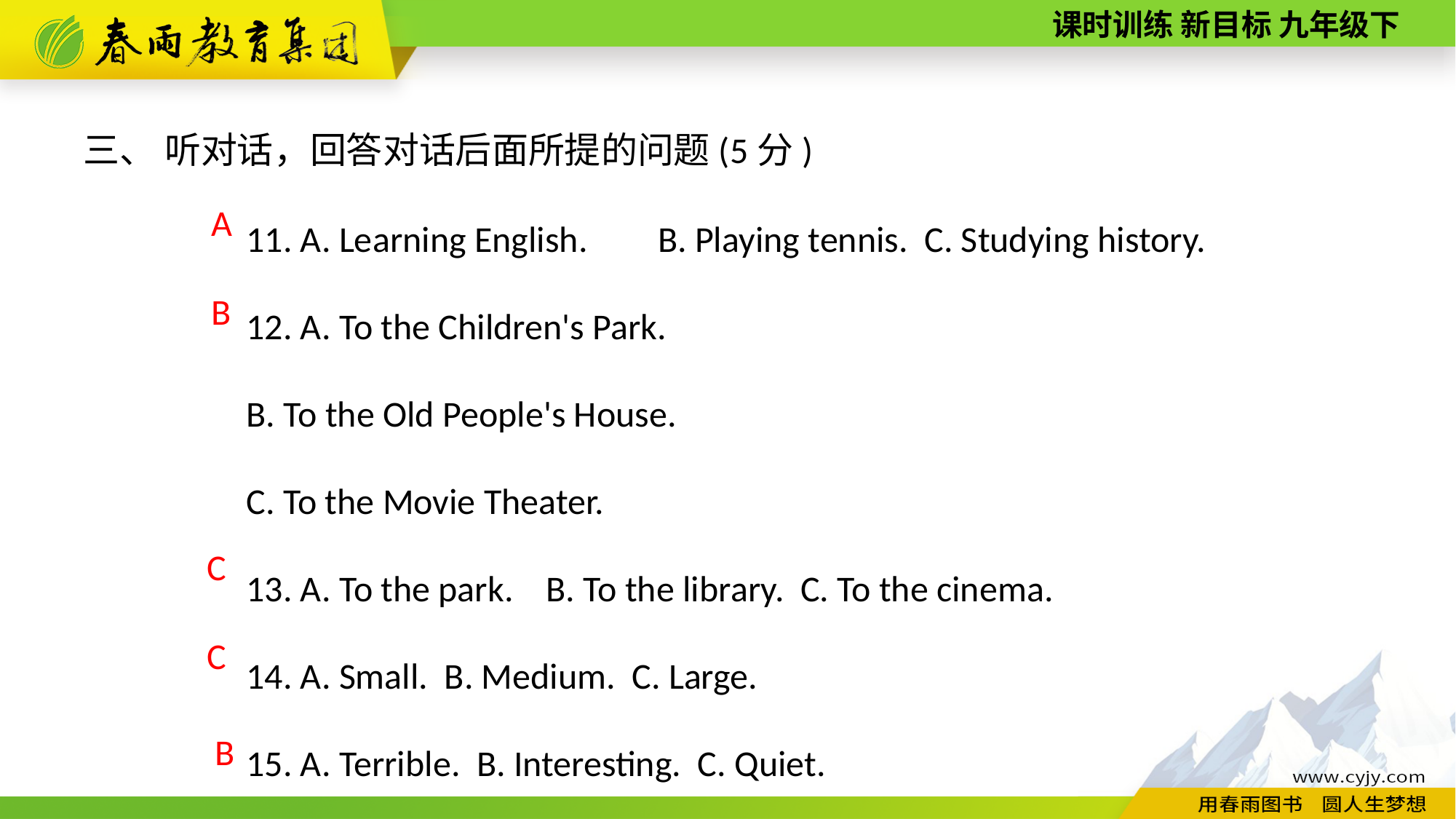

三、 听对话，回答对话后面所提的问题(5分)
11. A. Learning English.  　B. Playing tennis.  C. Studying history.
12. A. To the Children's Park.
B. To the Old People's House.
C. To the Movie Theater.
13. A. To the park.    B. To the library.  C. To the cinema.
14. A. Small.  B. Medium.  C. Large.
15. A. Terrible.  B. Interesting.  C. Quiet.
A
B
C
C
B